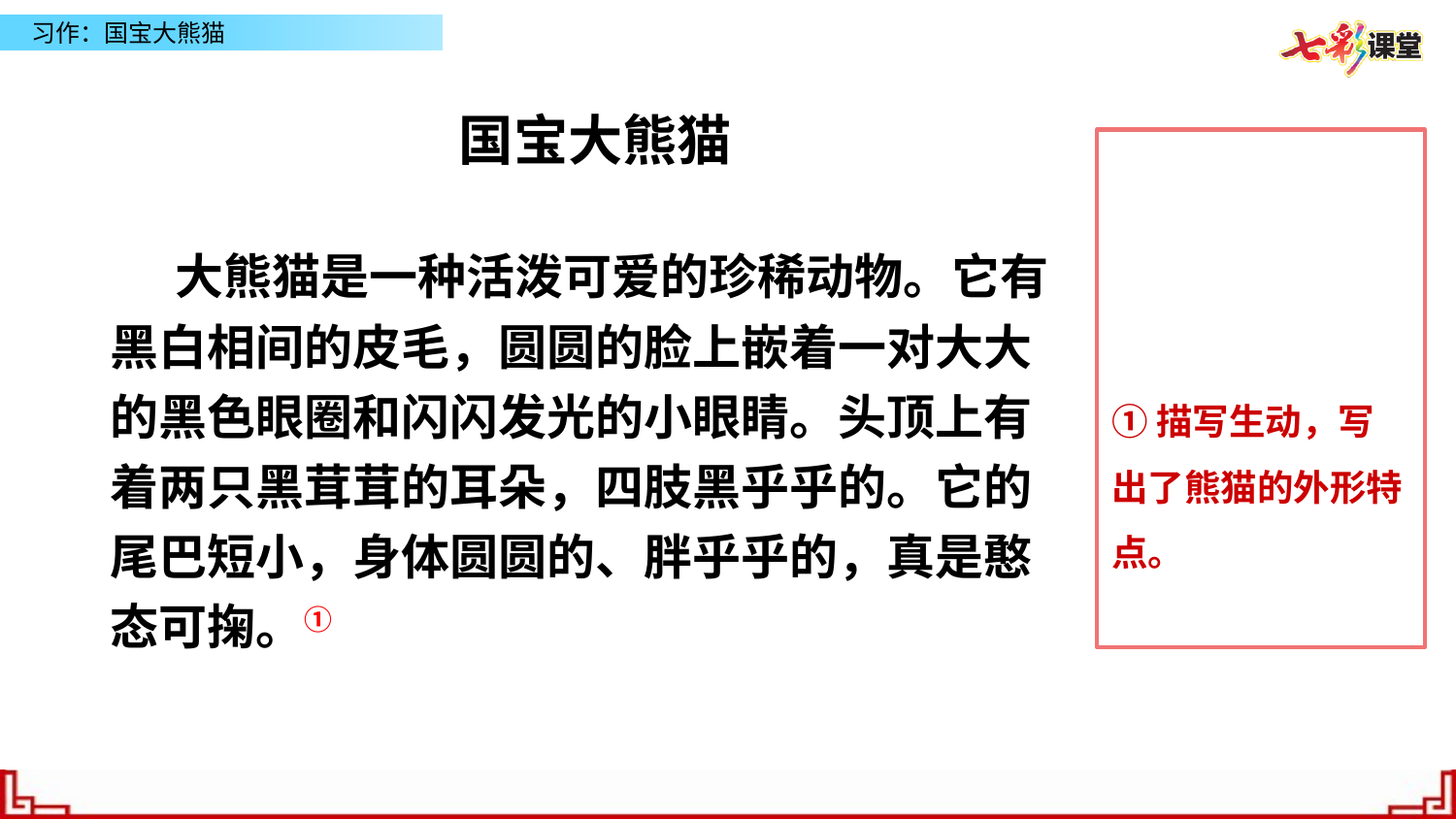

国宝大熊猫

    大熊猫是一种活泼可爱的珍稀动物。它有黑白相间的皮毛，圆圆的脸上嵌着一对大大的黑色眼圈和闪闪发光的小眼睛。头顶上有着两只黑茸茸的耳朵，四肢黑乎乎的。它的尾巴短小，身体圆圆的、胖乎乎的，真是憨态可掬。①

①描写生动，写出了熊猫的外形特点。